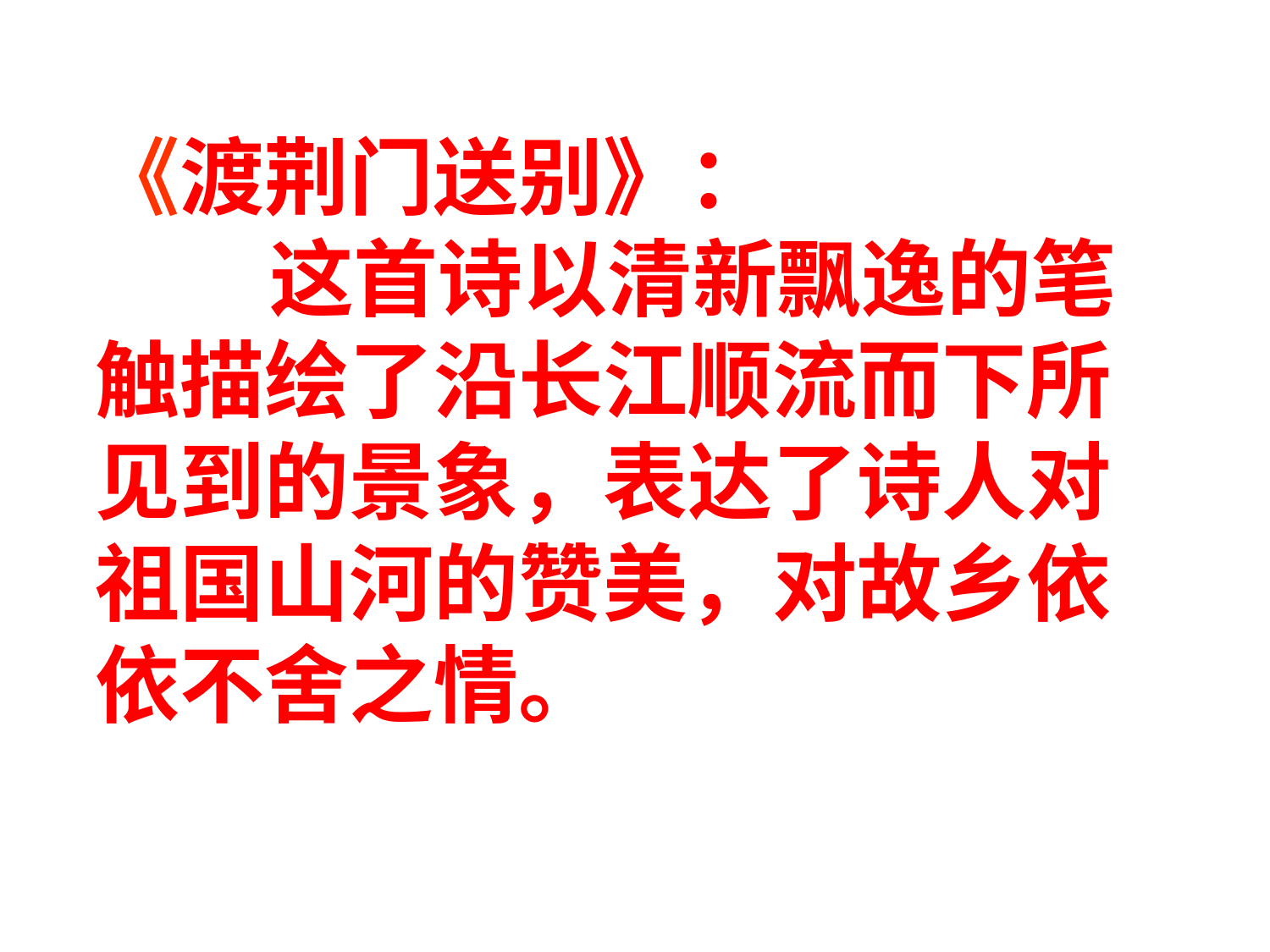

《渡荆门送别》：
        这首诗以清新飘逸的笔触描绘了沿长江顺流而下所见到的景象，表达了诗人对祖国山河的赞美，对故乡依依不舍之情。